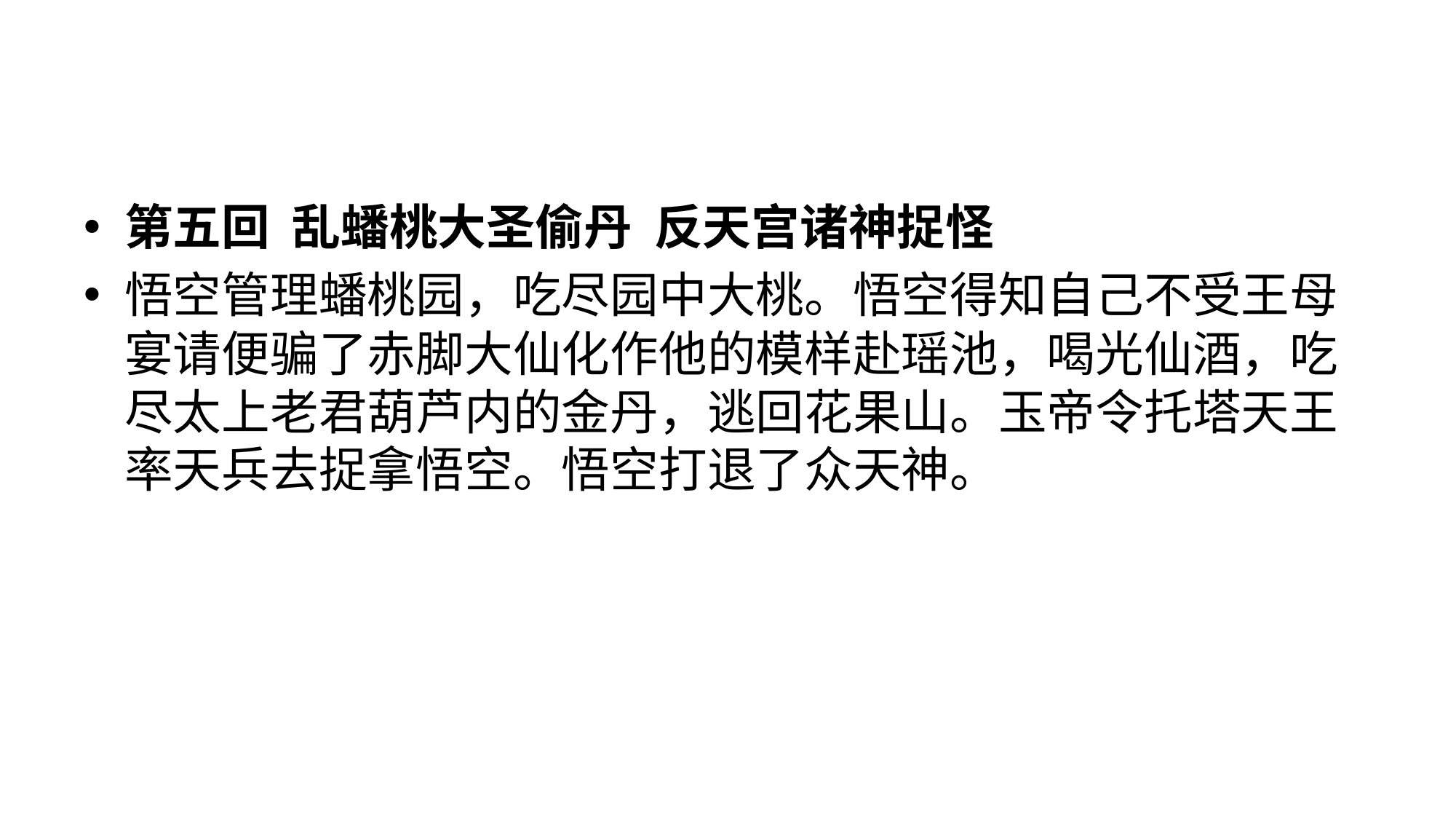

#
第五回  乱蟠桃大圣偷丹  反天宫诸神捉怪
悟空管理蟠桃园，吃尽园中大桃。悟空得知自己不受王母宴请便骗了赤脚大仙化作他的模样赴瑶池，喝光仙酒，吃尽太上老君葫芦内的金丹，逃回花果山。玉帝令托塔天王率天兵去捉拿悟空。悟空打退了众天神。